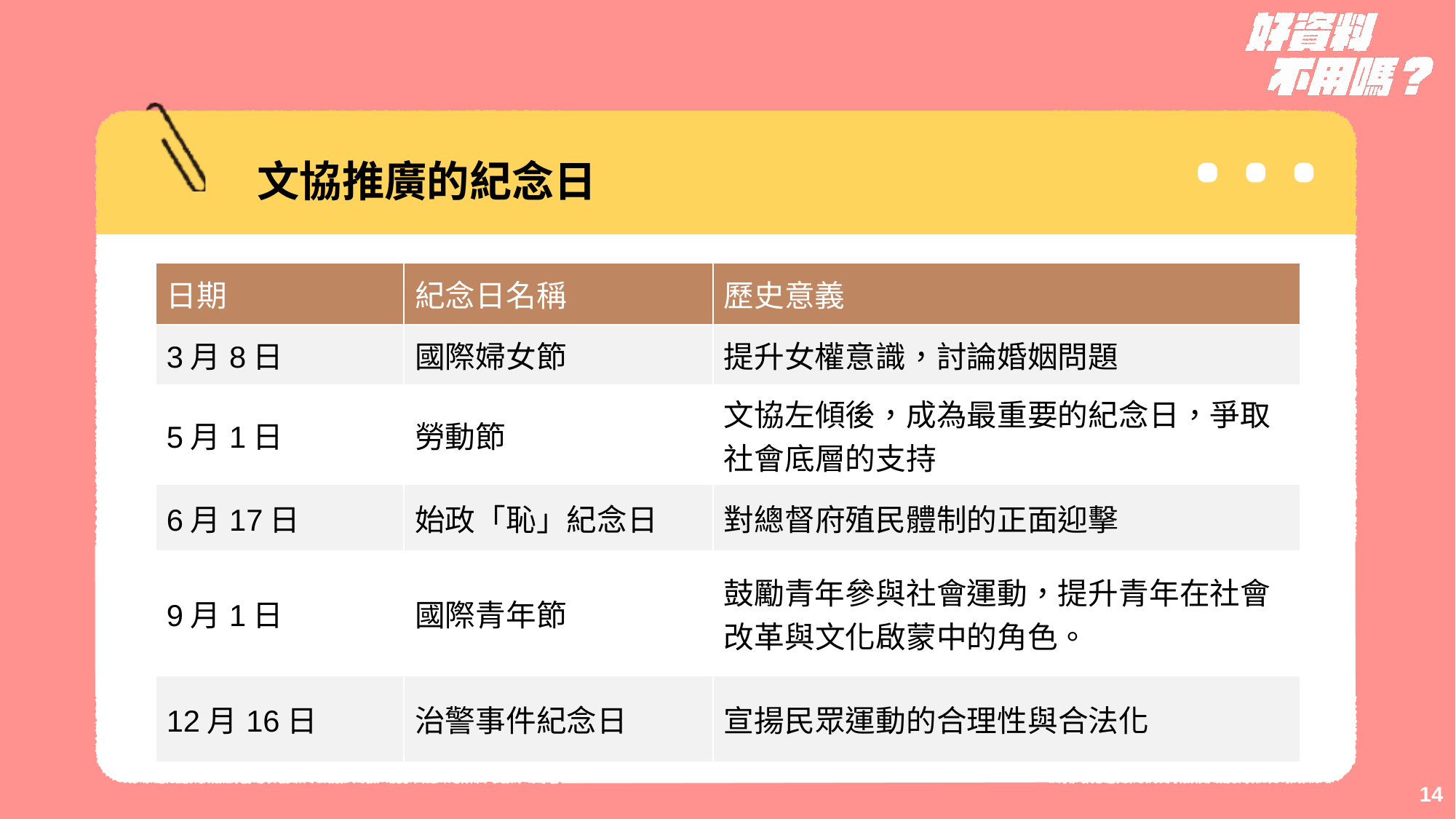

文協推廣的紀念日
| 日期 | 紀念日名稱 | 歷史意義 |
| --- | --- | --- |
| 3月8日 | 國際婦女節 | 提升女權意識，討論婚姻問題 |
| 5月1日 | 勞動節 | 文協左傾後，成為最重要的紀念日，爭取社會底層的支持 |
| 6月17日 | 始政「恥」紀念日 | 對總督府殖民體制的正面迎擊 |
| 9月1日 | 國際青年節 | 鼓勵青年參與社會運動，提升青年在社會改革與文化啟蒙中的角色。 |
| 12月16日 | 治警事件紀念日 | 宣揚民眾運動的合理性與合法化 |